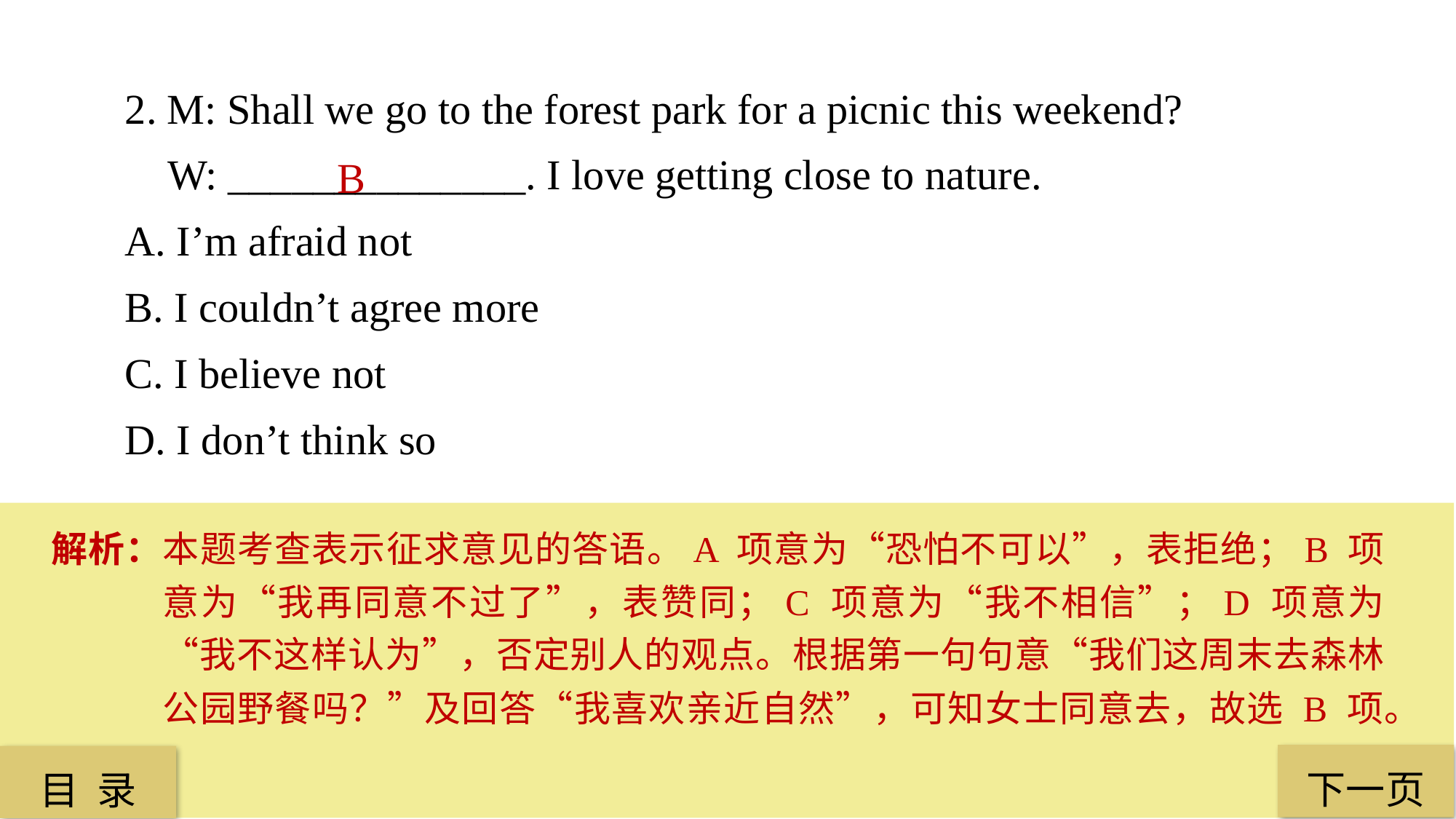

2. M: Shall we go to the forest park for a picnic this weekend?
    W: ______________. I love getting close to nature.
A. I’m afraid not
B. I couldn’t agree more
C. I believe not
D. I don’t think so
 B
解析：本题考查表示征求意见的答语。A 项意为“恐怕不可以”，表拒绝；B 项意为“我再同意不过了”，表赞同；C 项意为“我不相信”；D 项意为“我不这样认为”，否定别人的观点。根据第一句句意“我们这周末去森林公园野餐吗？”及回答“我喜欢亲近自然”，可知女士同意去，故选 B 项。